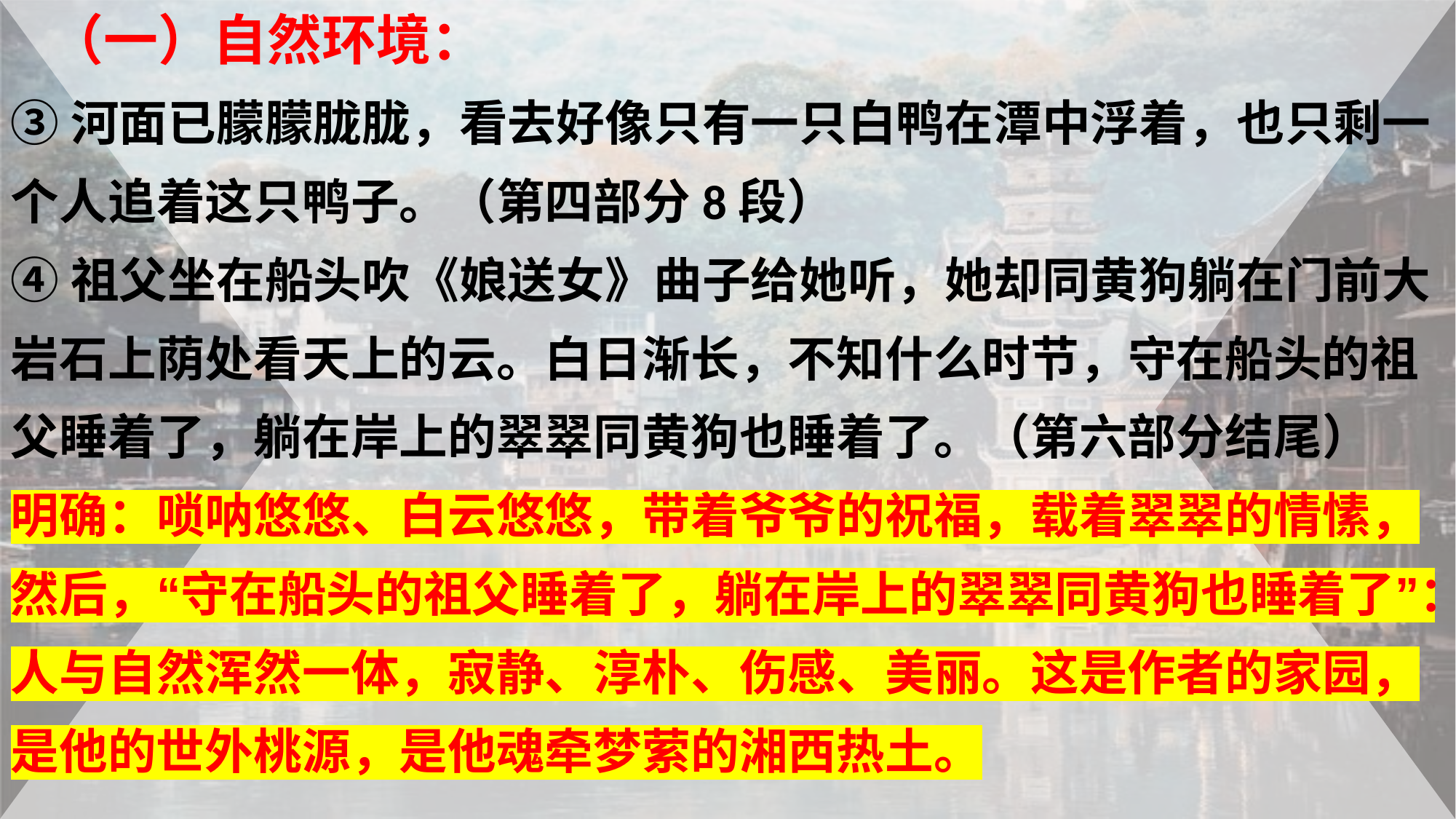

（一）自然环境：
③河面已朦朦胧胧，看去好像只有一只白鸭在潭中浮着，也只剩一个人追着这只鸭子。（第四部分8段）
④祖父坐在船头吹《娘送女》曲子给她听，她却同黄狗躺在门前大岩石上荫处看天上的云。白日渐长，不知什么时节，守在船头的祖父睡着了，躺在岸上的翠翠同黄狗也睡着了。（第六部分结尾）
明确：唢呐悠悠、白云悠悠，带着爷爷的祝福，载着翠翠的情愫，然后，“守在船头的祖父睡着了，躺在岸上的翠翠同黄狗也睡着了”：人与自然浑然一体，寂静、淳朴、伤感、美丽。这是作者的家园，是他的世外桃源，是他魂牵梦萦的湘西热土。